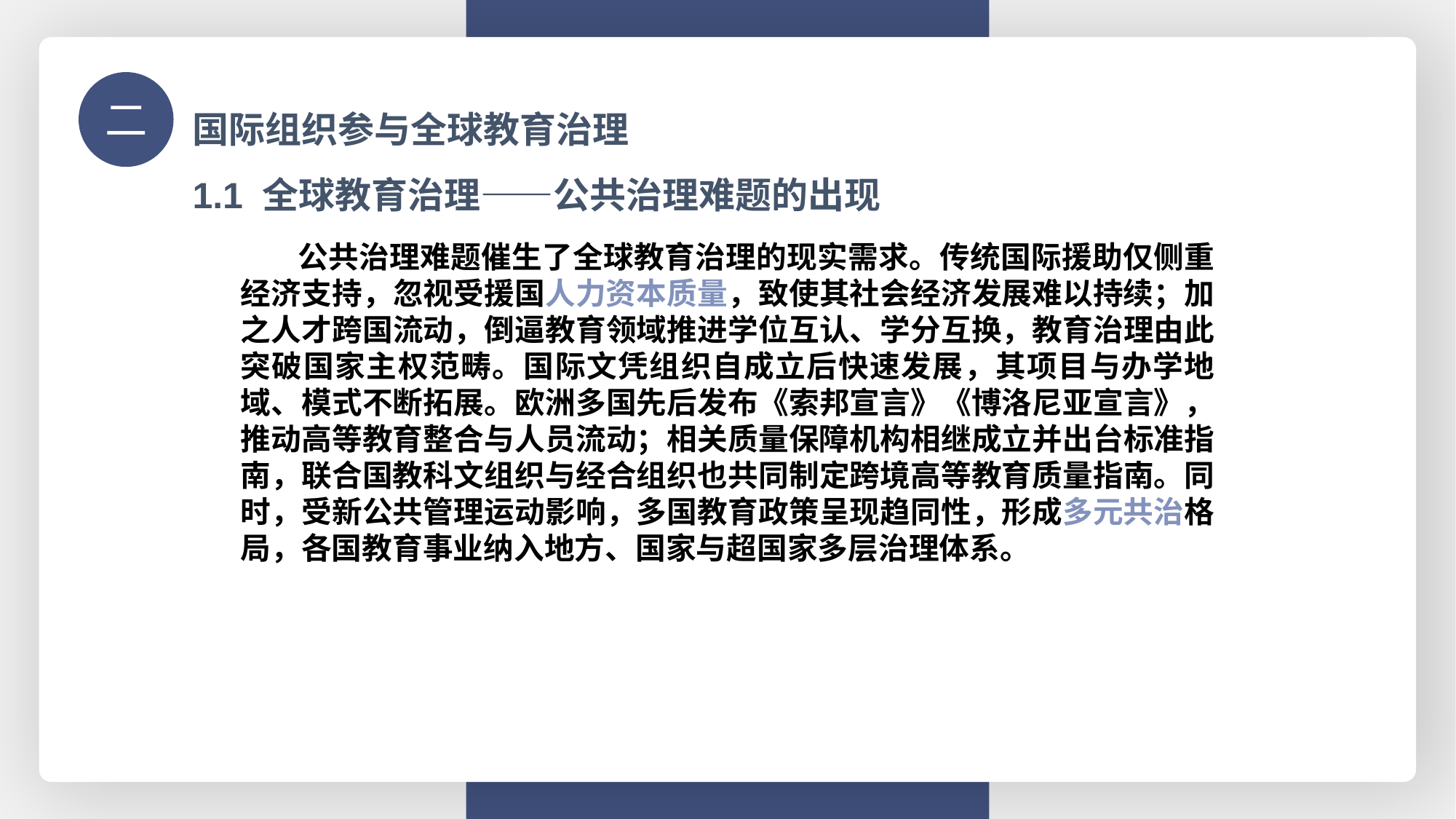

国际组织参与全球教育治理
二
1.1 全球教育治理——公共治理难题的出现
       公共治理难题催生了全球教育治理的现实需求。传统国际援助仅侧重经济支持，忽视受援国人力资本质量，致使其社会经济发展难以持续；加之人才跨国流动，倒逼教育领域推进学位互认、学分互换，教育治理由此突破国家主权范畴。国际文凭组织自成立后快速发展，其项目与办学地域、模式不断拓展。欧洲多国先后发布《索邦宣言》《博洛尼亚宣言》，推动高等教育整合与人员流动；相关质量保障机构相继成立并出台标准指南，联合国教科文组织与经合组织也共同制定跨境高等教育质量指南。同时，受新公共管理运动影响，多国教育政策呈现趋同性，形成多元共治格局，各国教育事业纳入地方、国家与超国家多层治理体系。